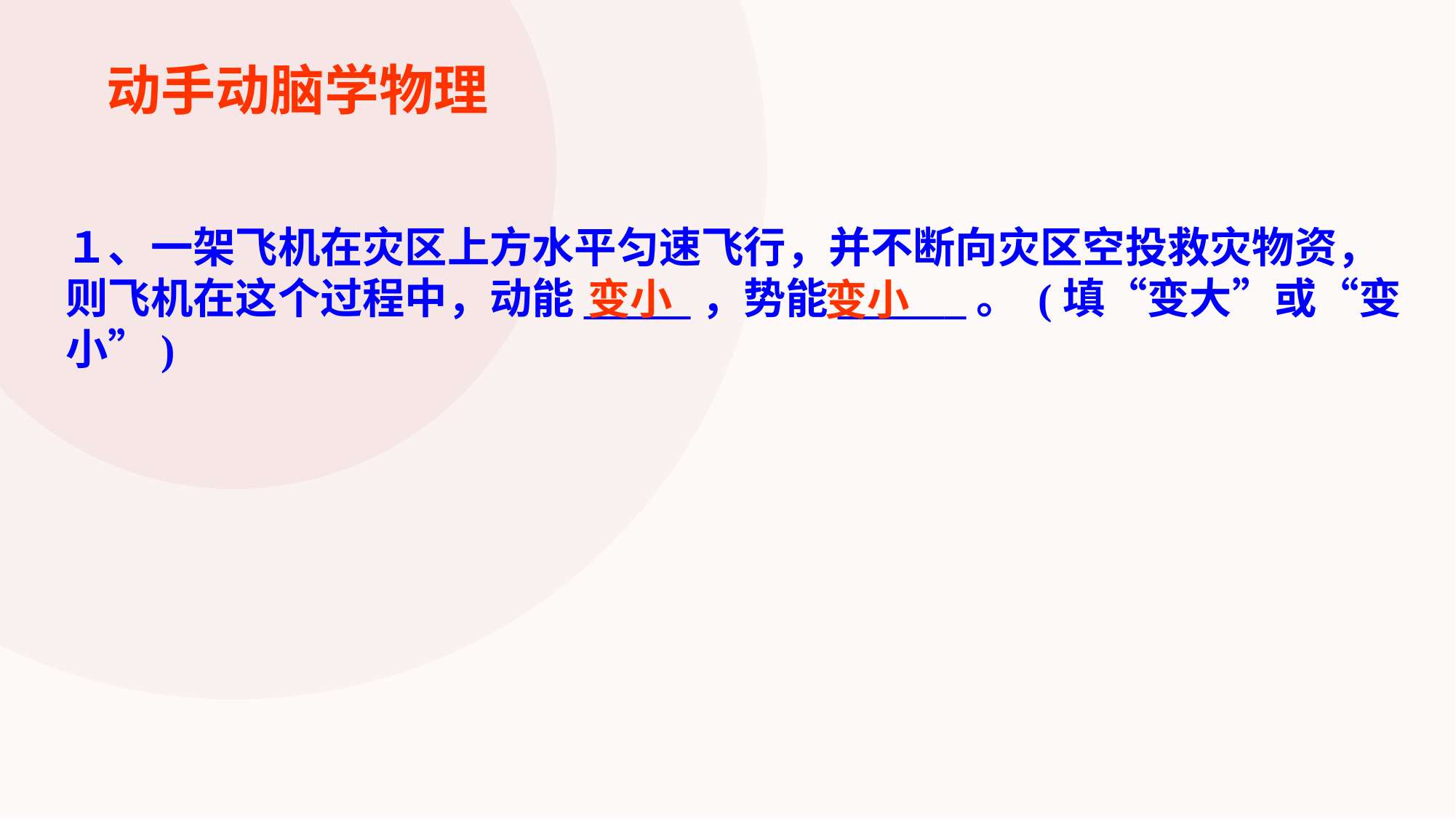

动手动脑学物理
１、一架飞机在灾区上方水平匀速飞行，并不断向灾区空投救灾物资，则飞机在这个过程中，动能_____，势能______。 (填“变大”或“变小”)
变小
变小